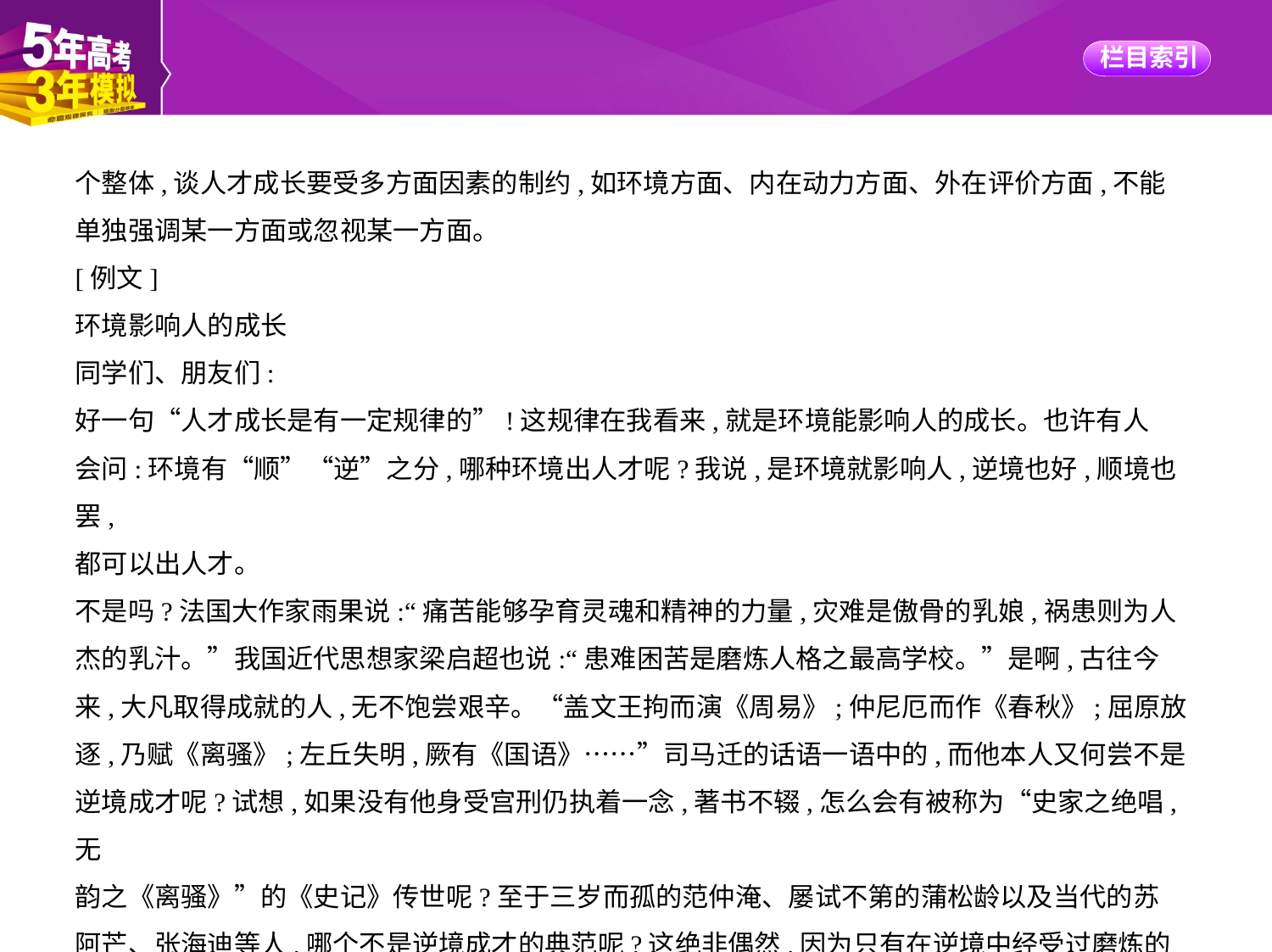

个整体,谈人才成长要受多方面因素的制约,如环境方面、内在动力方面、外在评价方面,不能
单独强调某一方面或忽视某一方面。
[例文]
环境影响人的成长
同学们、朋友们:
好一句“人才成长是有一定规律的”!这规律在我看来,就是环境能影响人的成长。也许有人
会问:环境有“顺”“逆”之分,哪种环境出人才呢?我说,是环境就影响人,逆境也好,顺境也罢,
都可以出人才。
不是吗?法国大作家雨果说:“痛苦能够孕育灵魂和精神的力量,灾难是傲骨的乳娘,祸患则为人
杰的乳汁。”我国近代思想家梁启超也说:“患难困苦是磨炼人格之最高学校。”是啊,古往今
来,大凡取得成就的人,无不饱尝艰辛。“盖文王拘而演《周易》;仲尼厄而作《春秋》;屈原放
逐,乃赋《离骚》;左丘失明,厥有《国语》……”司马迁的话语一语中的,而他本人又何尝不是
逆境成才呢?试想,如果没有他身受宫刑仍执着一念,著书不辍,怎么会有被称为“史家之绝唱,无
韵之《离骚》”的《史记》传世呢?至于三岁而孤的范仲淹、屡试不第的蒲松龄以及当代的苏
阿芒、张海迪等人,哪个不是逆境成才的典范呢?这绝非偶然,因为只有在逆境中经受过磨炼的